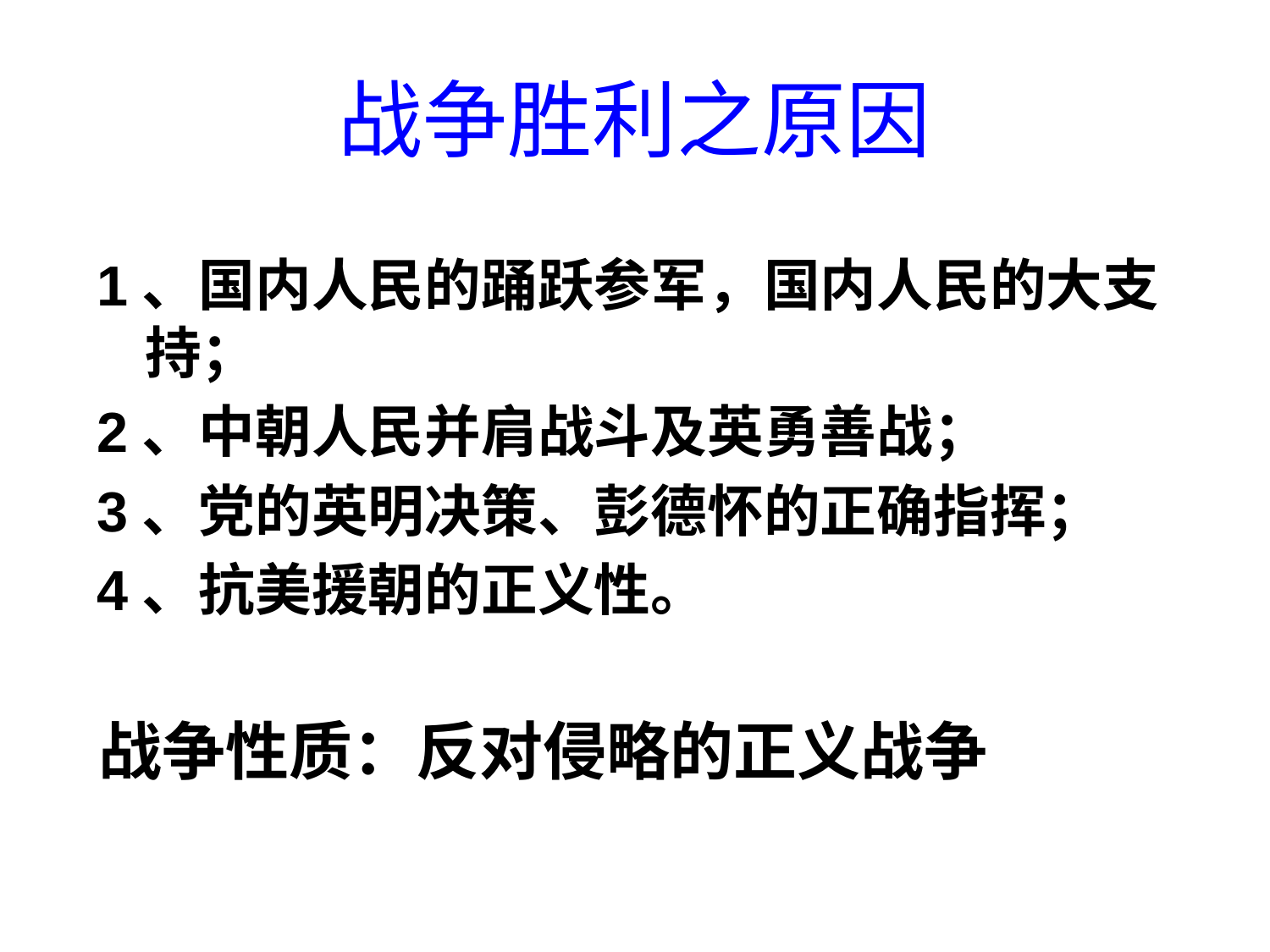

# 战争胜利之原因
1、国内人民的踊跃参军，国内人民的大支持；
2、中朝人民并肩战斗及英勇善战；
3、党的英明决策、彭德怀的正确指挥；
4、抗美援朝的正义性。
战争性质：反对侵略的正义战争